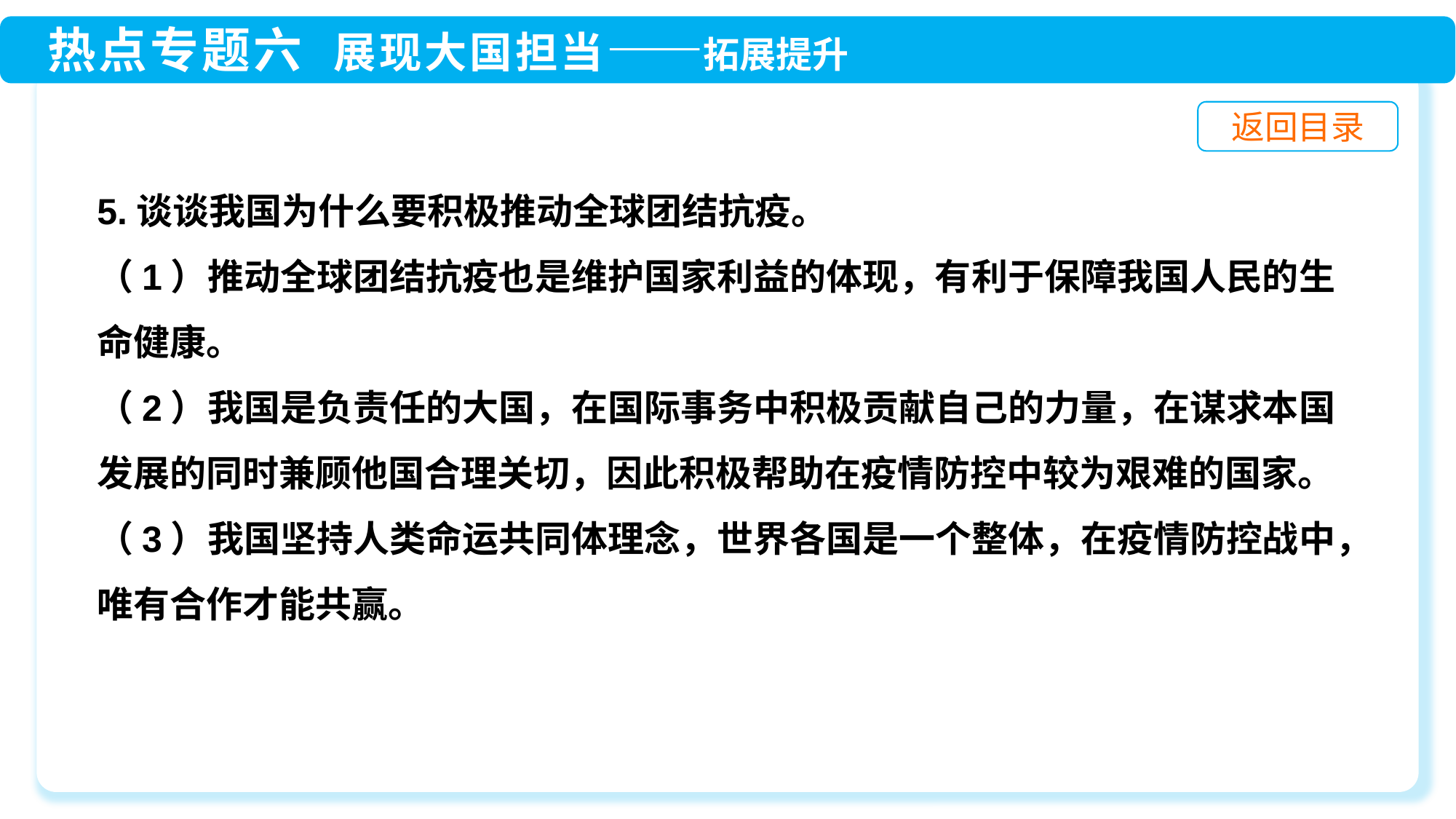

5.谈谈我国为什么要积极推动全球团结抗疫。
（1）推动全球团结抗疫也是维护国家利益的体现，有利于保障我国人民的生命健康。
（2）我国是负责任的大国，在国际事务中积极贡献自己的力量，在谋求本国发展的同时兼顾他国合理关切，因此积极帮助在疫情防控中较为艰难的国家。
（3）我国坚持人类命运共同体理念，世界各国是一个整体，在疫情防控战中，唯有合作才能共赢。